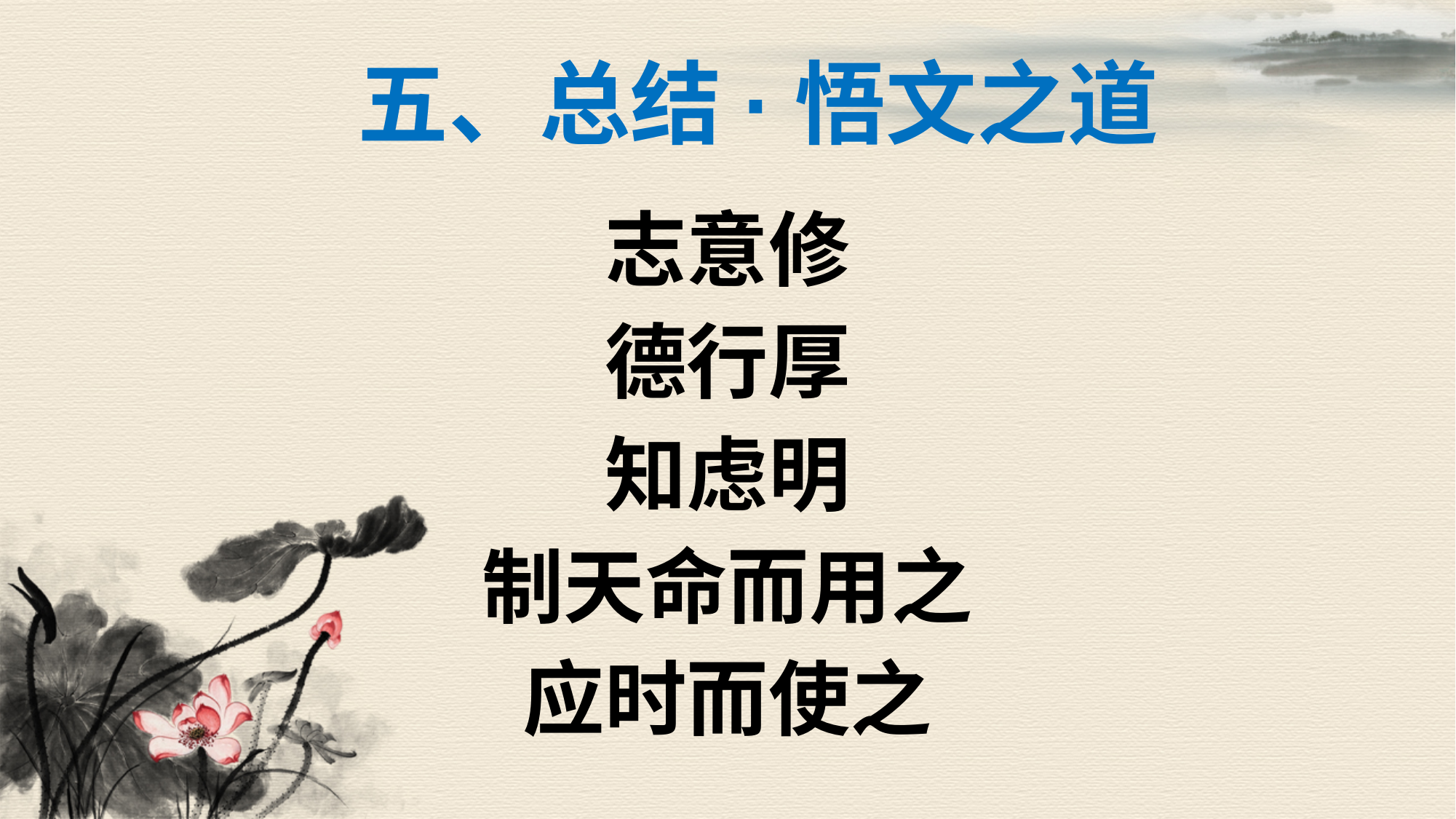

# 五、总结·悟文之道
志意修
德行厚
知虑明
制天命而用之
应时而使之